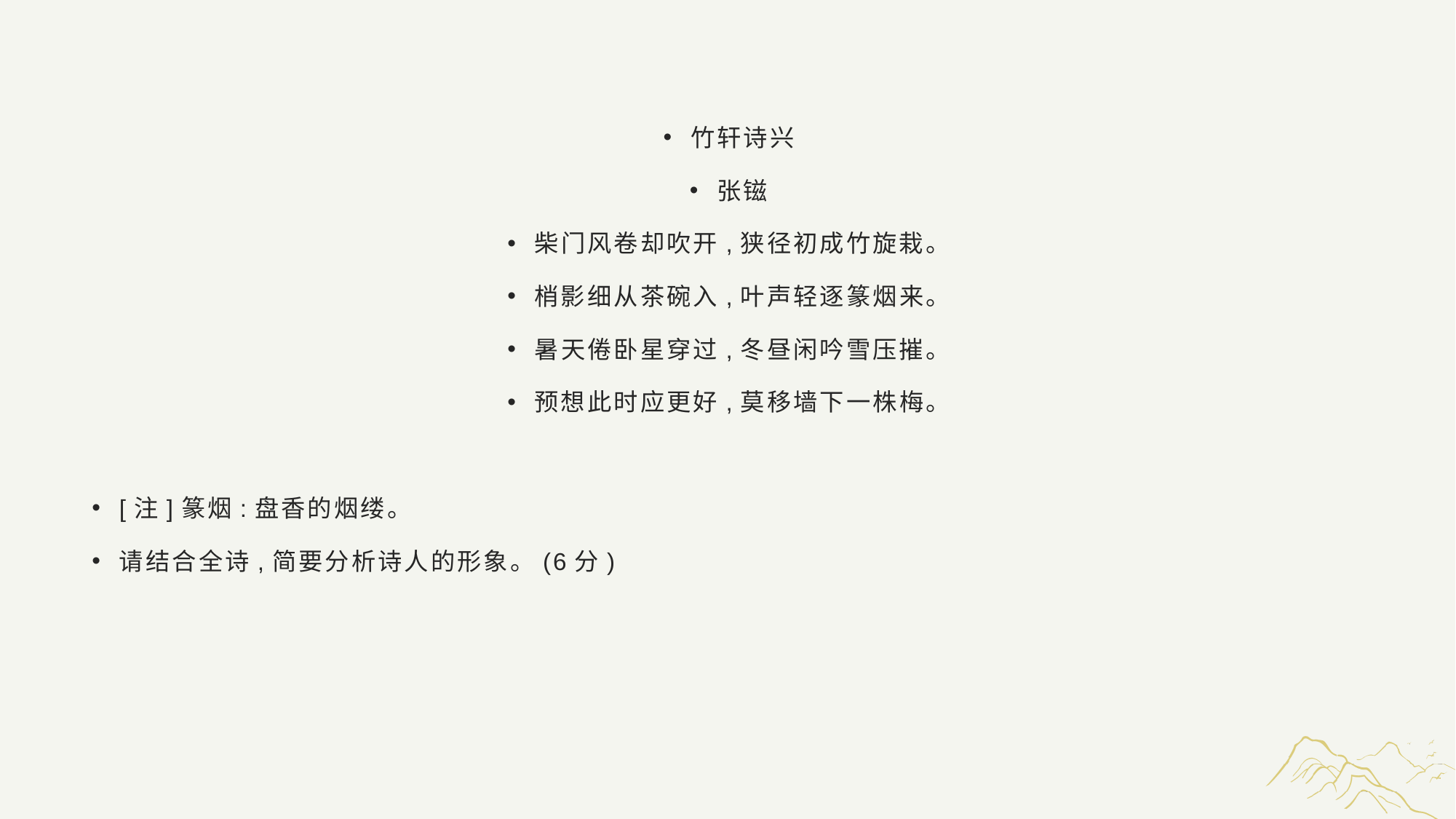

#
竹轩诗兴
张镃
柴门风卷却吹开,狭径初成竹旋栽。
梢影细从茶碗入,叶声轻逐篆烟来。
暑天倦卧星穿过,冬昼闲吟雪压摧。
预想此时应更好,莫移墙下一株梅。

[注]篆烟:盘香的烟缕。
请结合全诗,简要分析诗人的形象。(6分)